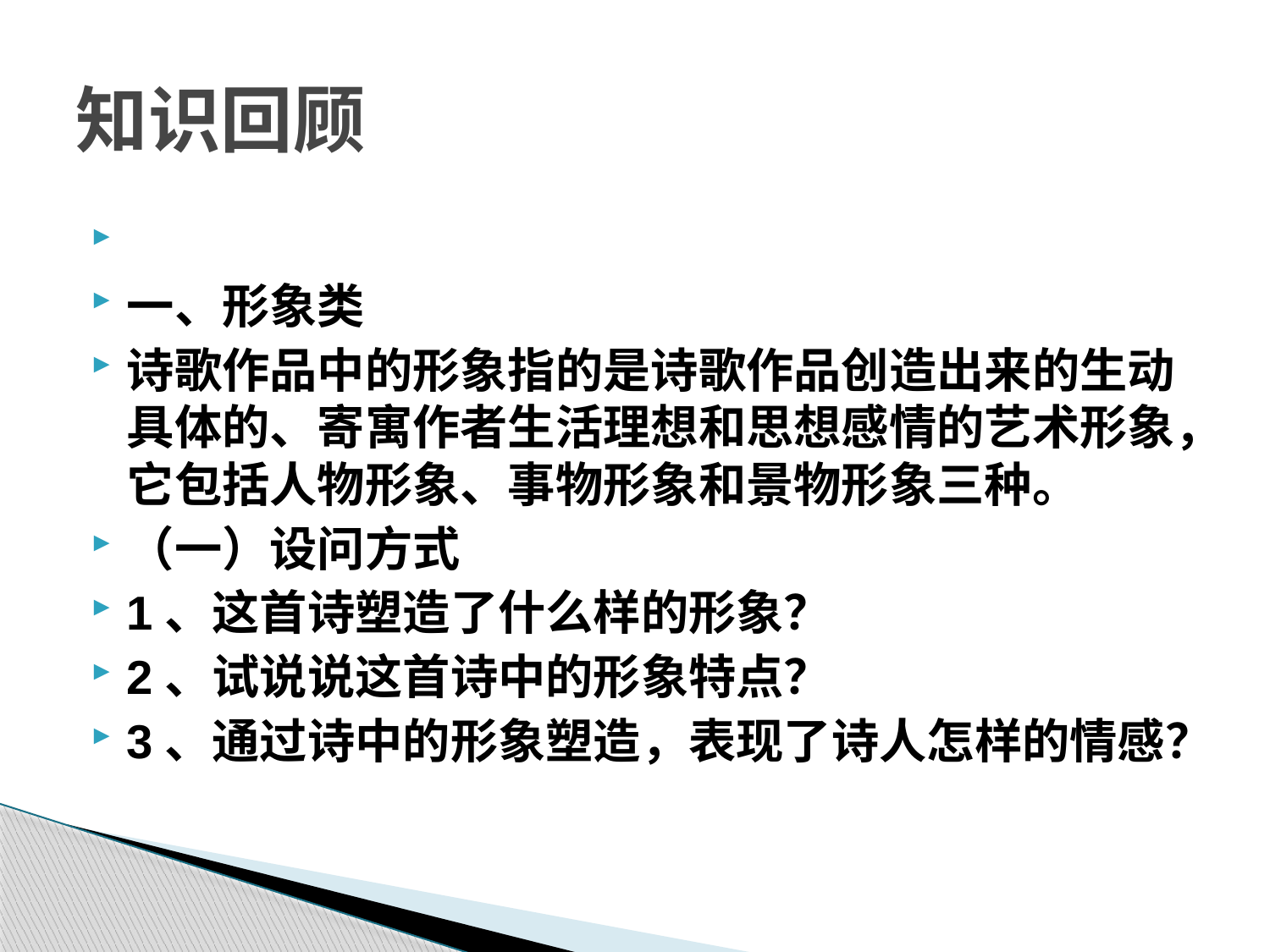

# 知识回顾

一、形象类
诗歌作品中的形象指的是诗歌作品创造出来的生动具体的、寄寓作者生活理想和思想感情的艺术形象，它包括人物形象、事物形象和景物形象三种。
（一）设问方式
1、这首诗塑造了什么样的形象？
2、试说说这首诗中的形象特点？
3、通过诗中的形象塑造，表现了诗人怎样的情感？